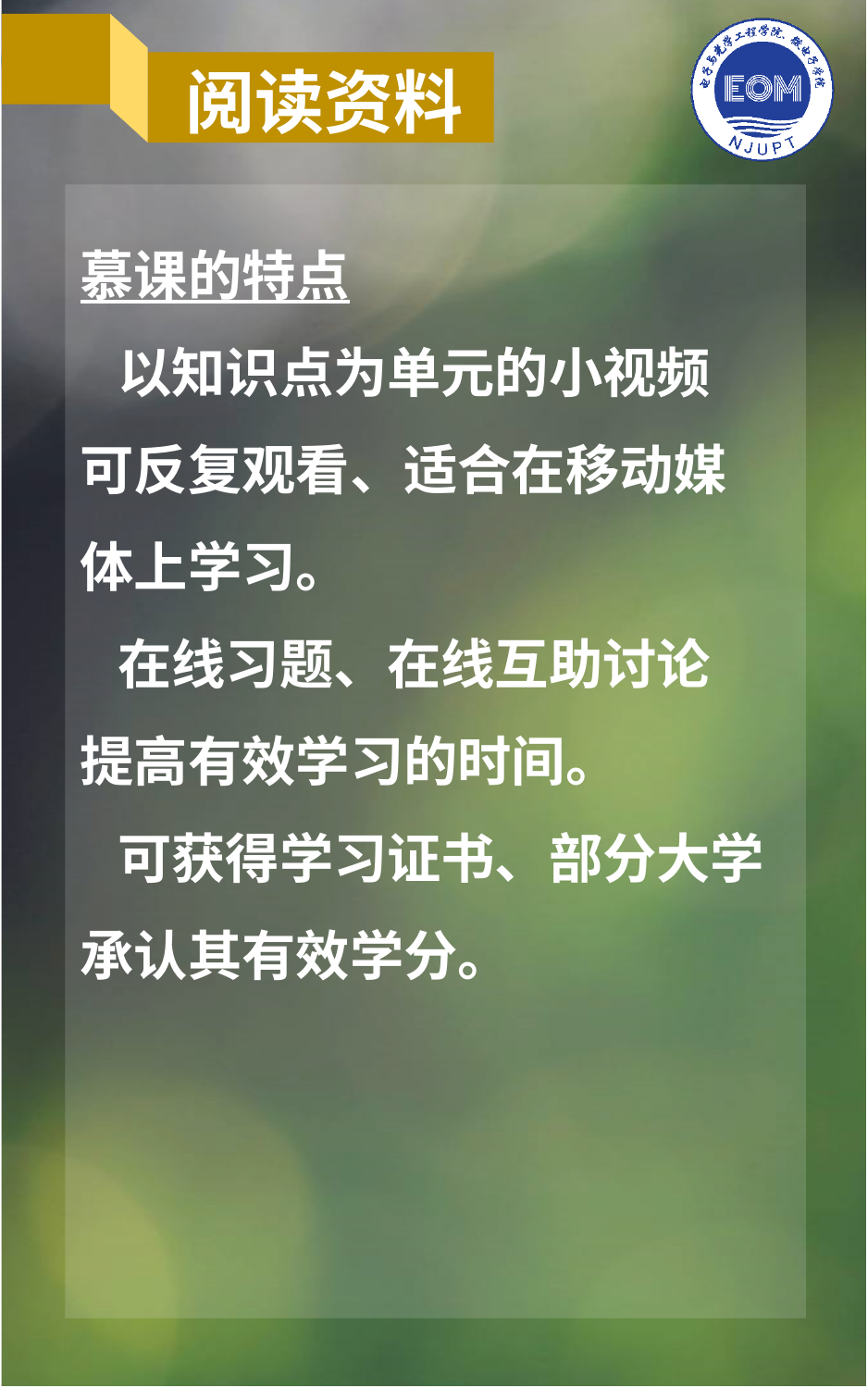

阅读资料
慕课的特点
  以知识点为单元的小视频    可反复观看、适合在移动媒   体上学习。
  在线习题、在线互助讨论
提高有效学习的时间。
  可获得学习证书、部分大学承认其有效学分。